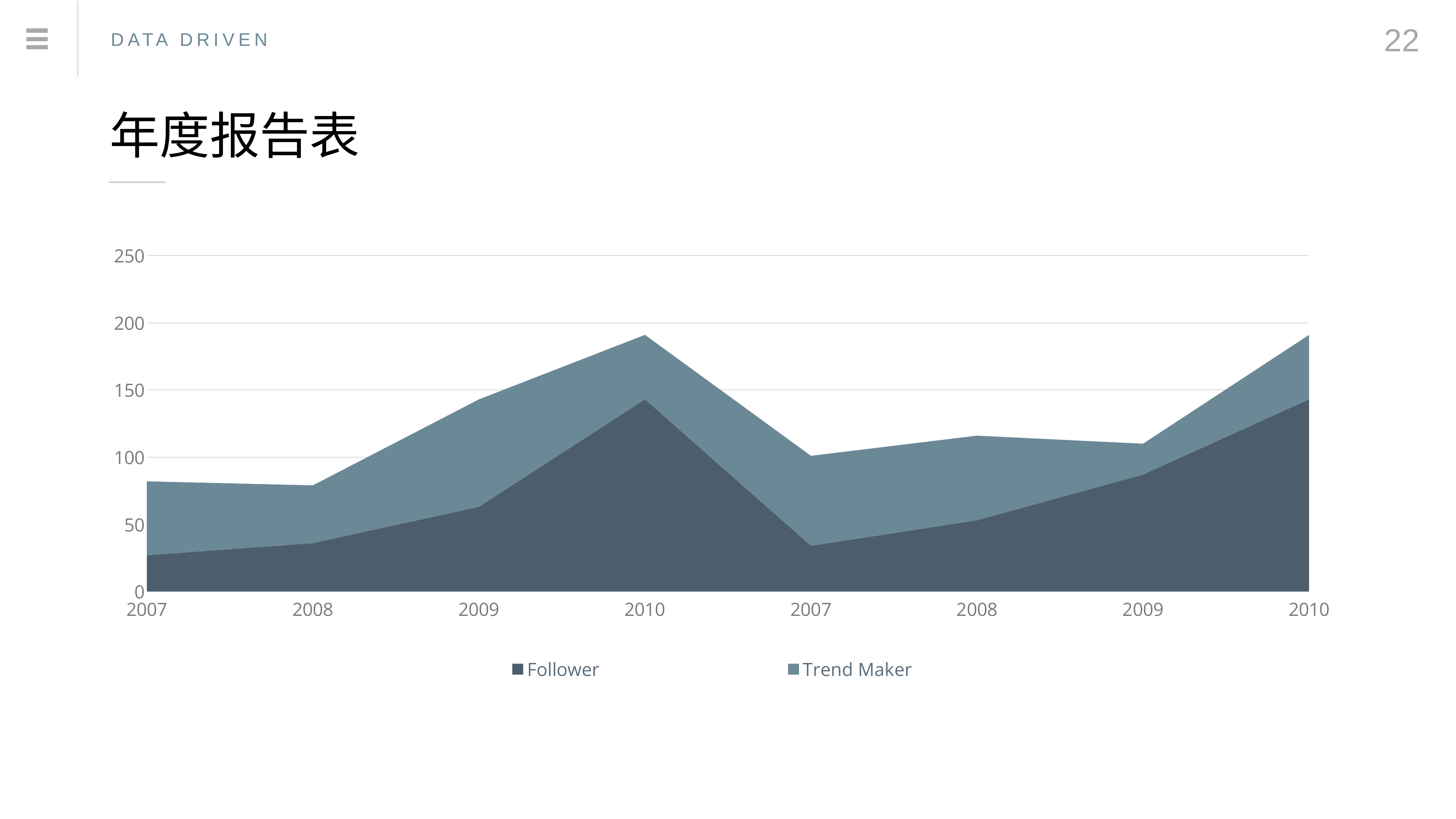

22
DATA DRIVEN
年度报告表

### Chart:

| Category | Follower | Trend Maker  |
|---|---|---|
| 2007 | 27.0 | 55.0 |
| 2008 | 36.0 | 43.0 |
| 2009 | 63.0 | 80.0 |
| 2010 | 143.0 | 48.0 |
| 2007 | 34.0 | 67.0 |
| 2008 | 53.0 | 63.0 |
| 2009 | 87.0 | 23.0 |
| 2010 | 143.0 | 48.0 |